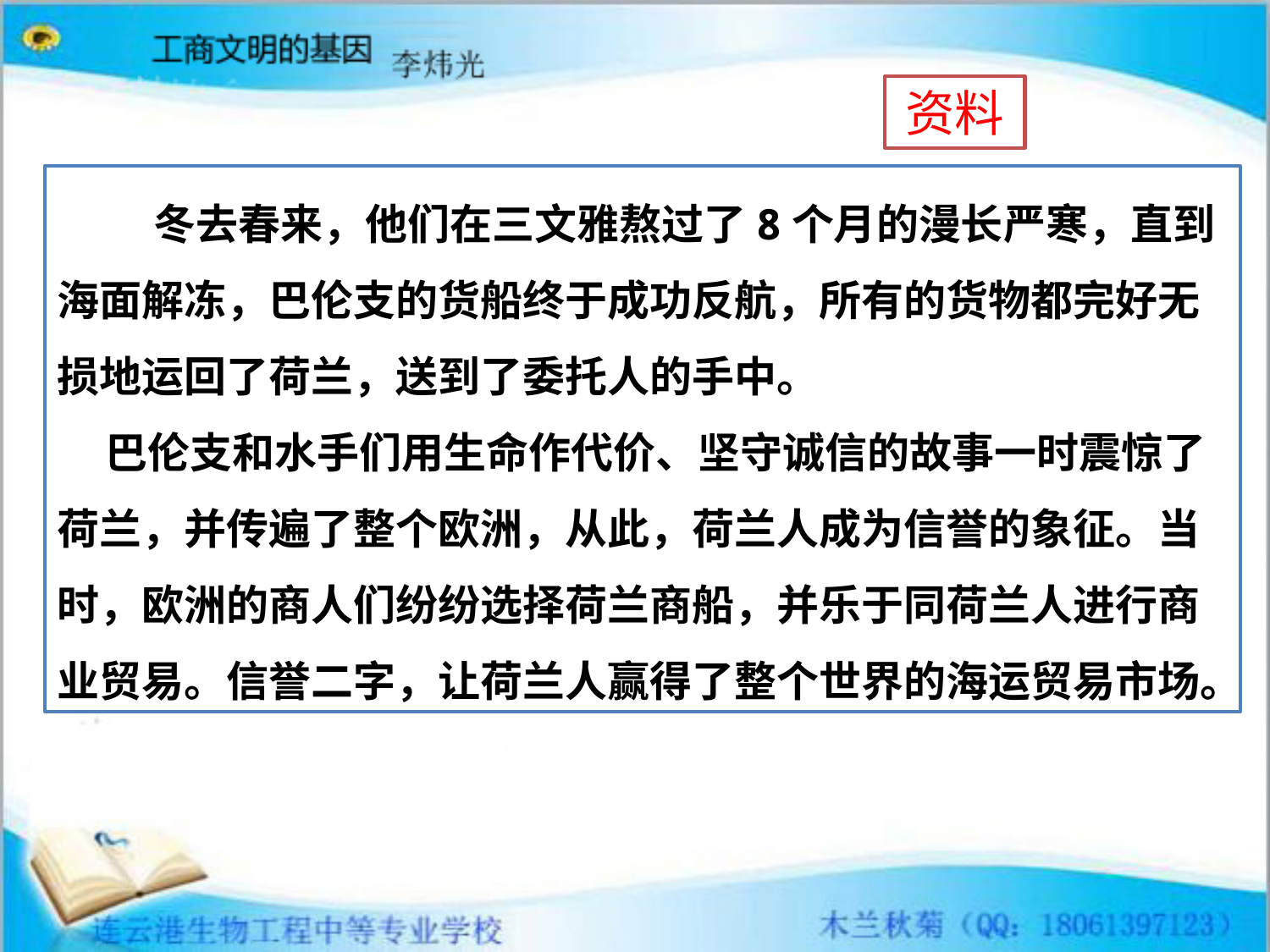

资料
         冬去春来，他们在三文雅熬过了8个月的漫长严寒，直到海面解冻，巴伦支的货船终于成功反航，所有的货物都完好无损地运回了荷兰，送到了委托人的手中。
    巴伦支和水手们用生命作代价、坚守诚信的故事一时震惊了荷兰，并传遍了整个欧洲，从此，荷兰人成为信誉的象征。当时，欧洲的商人们纷纷选择荷兰商船，并乐于同荷兰人进行商业贸易。信誉二字，让荷兰人赢得了整个世界的海运贸易市场。